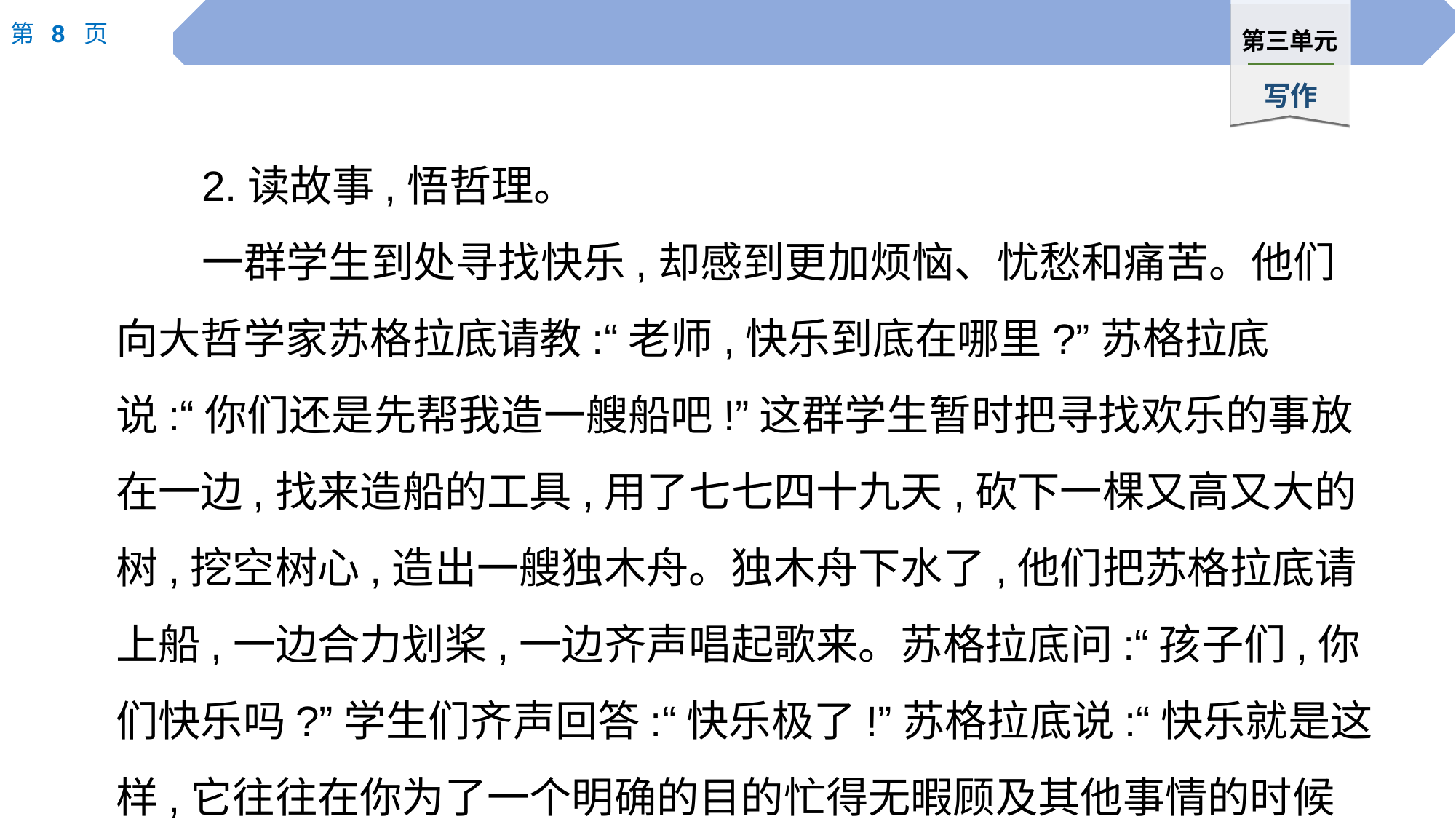

2.读故事,悟哲理。
一群学生到处寻找快乐,却感到更加烦恼、忧愁和痛苦。他们向大哲学家苏格拉底请教:“老师,快乐到底在哪里?”苏格拉底说:“你们还是先帮我造一艘船吧!”这群学生暂时把寻找欢乐的事放在一边,找来造船的工具,用了七七四十九天,砍下一棵又高又大的树,挖空树心,造出一艘独木舟。独木舟下水了,他们把苏格拉底请上船,一边合力划桨,一边齐声唱起歌来。苏格拉底问:“孩子们,你们快乐吗?”学生们齐声回答:“快乐极了!”苏格拉底说:“快乐就是这样,它往往在你为了一个明确的目的忙得无暇顾及其他事情的时候突然来访。”